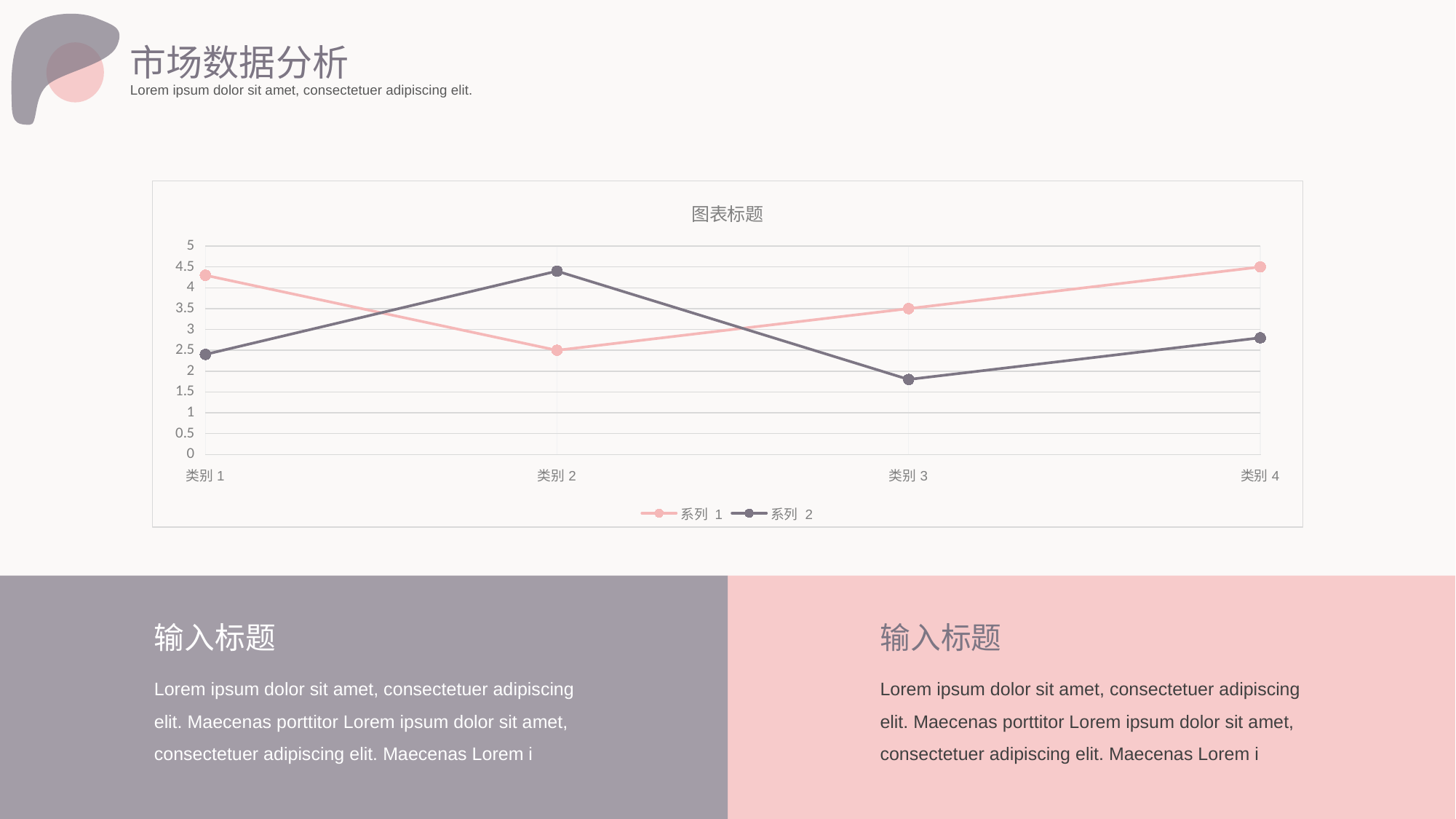

市场数据分析

Lorem ipsum dolor sit amet, consectetuer adipiscing elit.

### Chart: 图表标题

| Category | 系列 1 | 系列 2 |
|---|---|---|
| 类别1 | 4.3 | 2.4 |
| 类别2 | 2.5 | 4.4 |
| 类别3 | 3.5 | 1.8 |
| 类别4 | 4.5 | 2.8 |

输入标题
输入标题
Lorem ipsum dolor sit amet, consectetuer adipiscing elit. Maecenas porttitor Lorem ipsum dolor sit amet, consectetuer adipiscing elit. Maecenas Lorem i
Lorem ipsum dolor sit amet, consectetuer adipiscing elit. Maecenas porttitor Lorem ipsum dolor sit amet, consectetuer adipiscing elit. Maecenas Lorem i